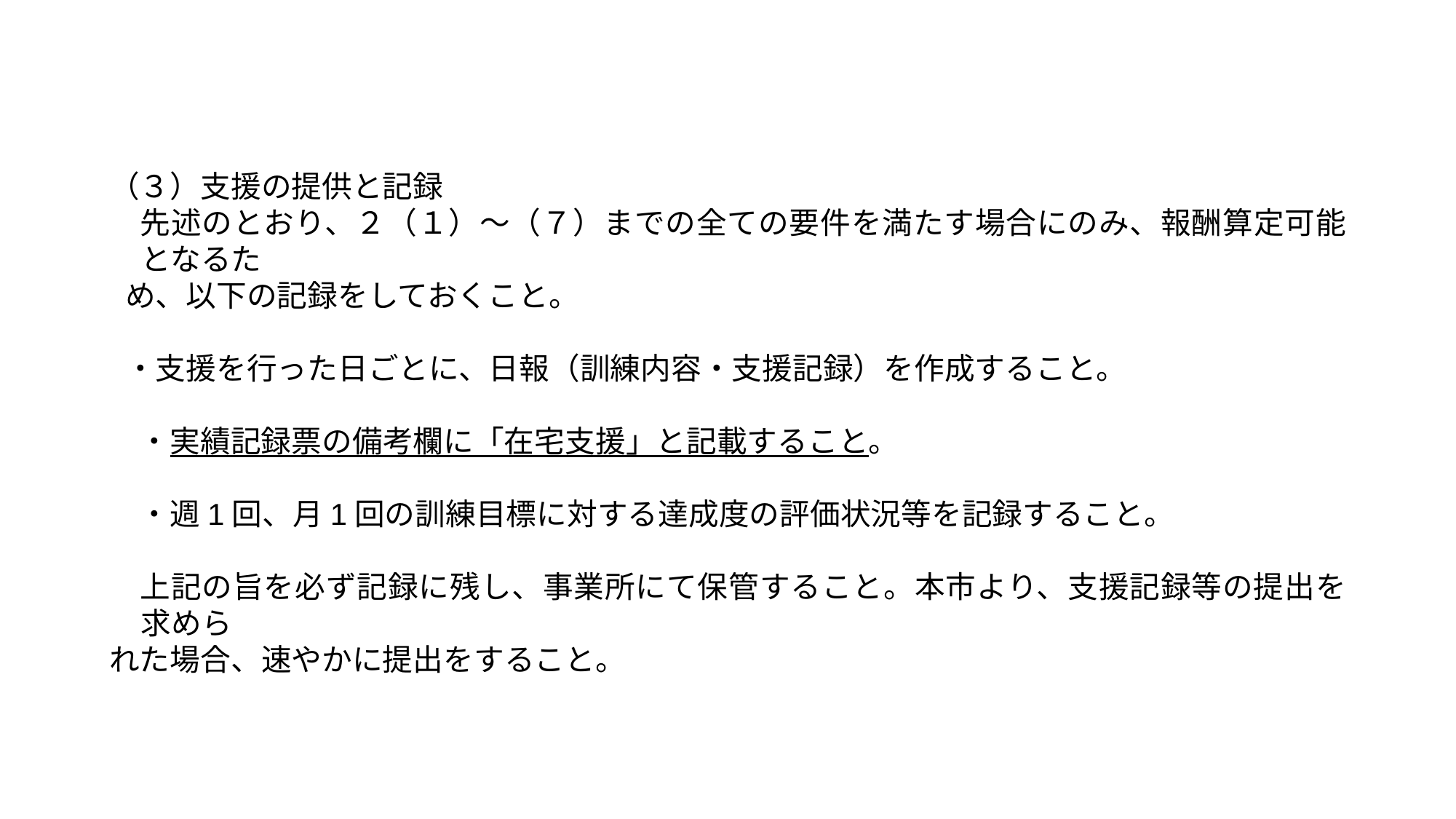

（３）支援の提供と記録
　先述のとおり、２（１）～（７）までの全ての要件を満たす場合にのみ、報酬算定可能となるた
め、以下の記録をしておくこと。

・支援を行った日ごとに、日報（訓練内容・支援記録）を作成すること。

　・実績記録票の備考欄に「在宅支援」と記載すること。

　・週1回、月1回の訓練目標に対する達成度の評価状況等を記録すること。

　上記の旨を必ず記録に残し、事業所にて保管すること。本市より、支援記録等の提出を求めら
れた場合、速やかに提出をすること。